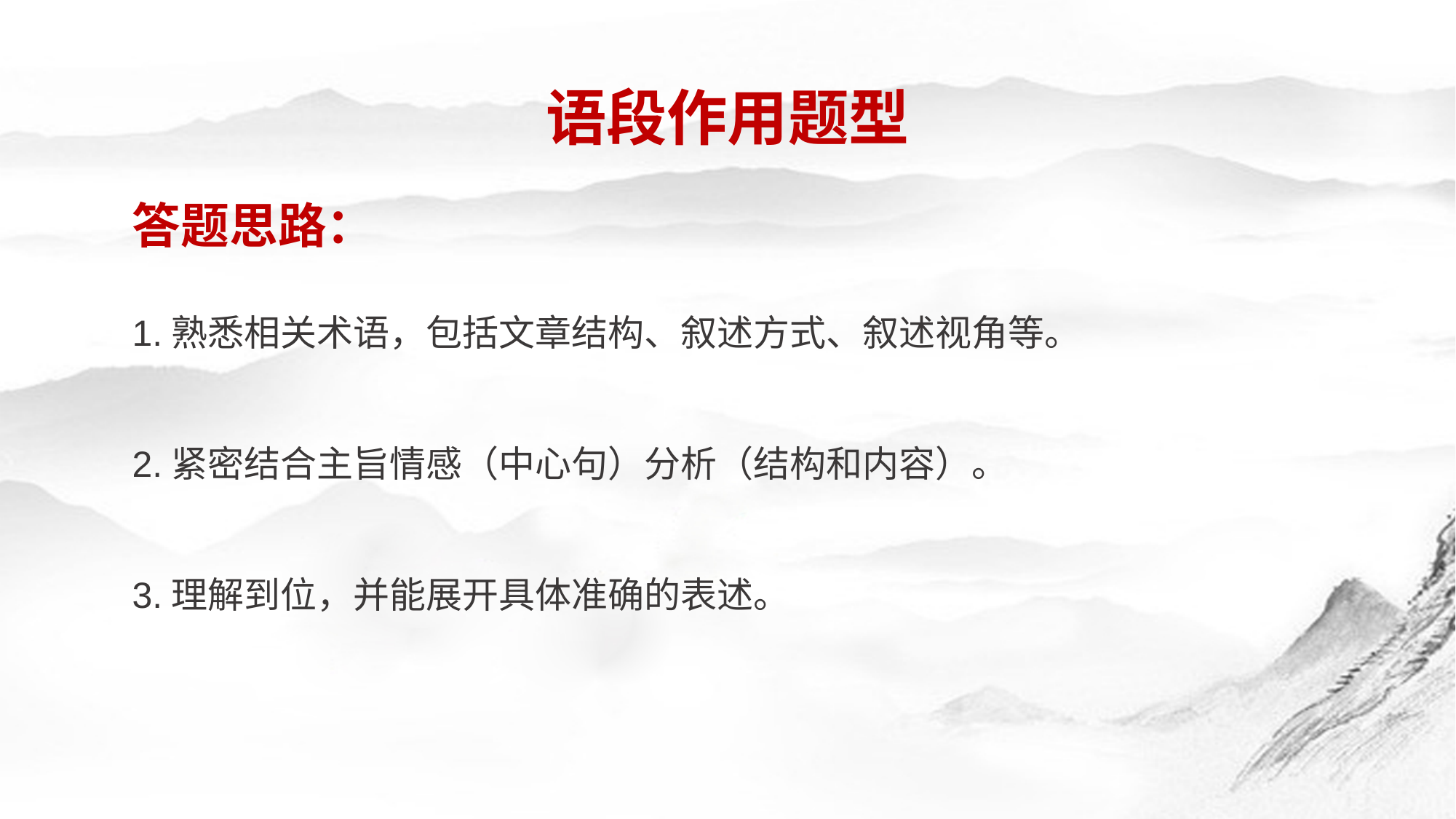

语段作用题型
答题思路：
1.熟悉相关术语，包括文章结构、叙述方式、叙述视角等。

2.紧密结合主旨情感（中心句）分析（结构和内容）。

3.理解到位，并能展开具体准确的表述。